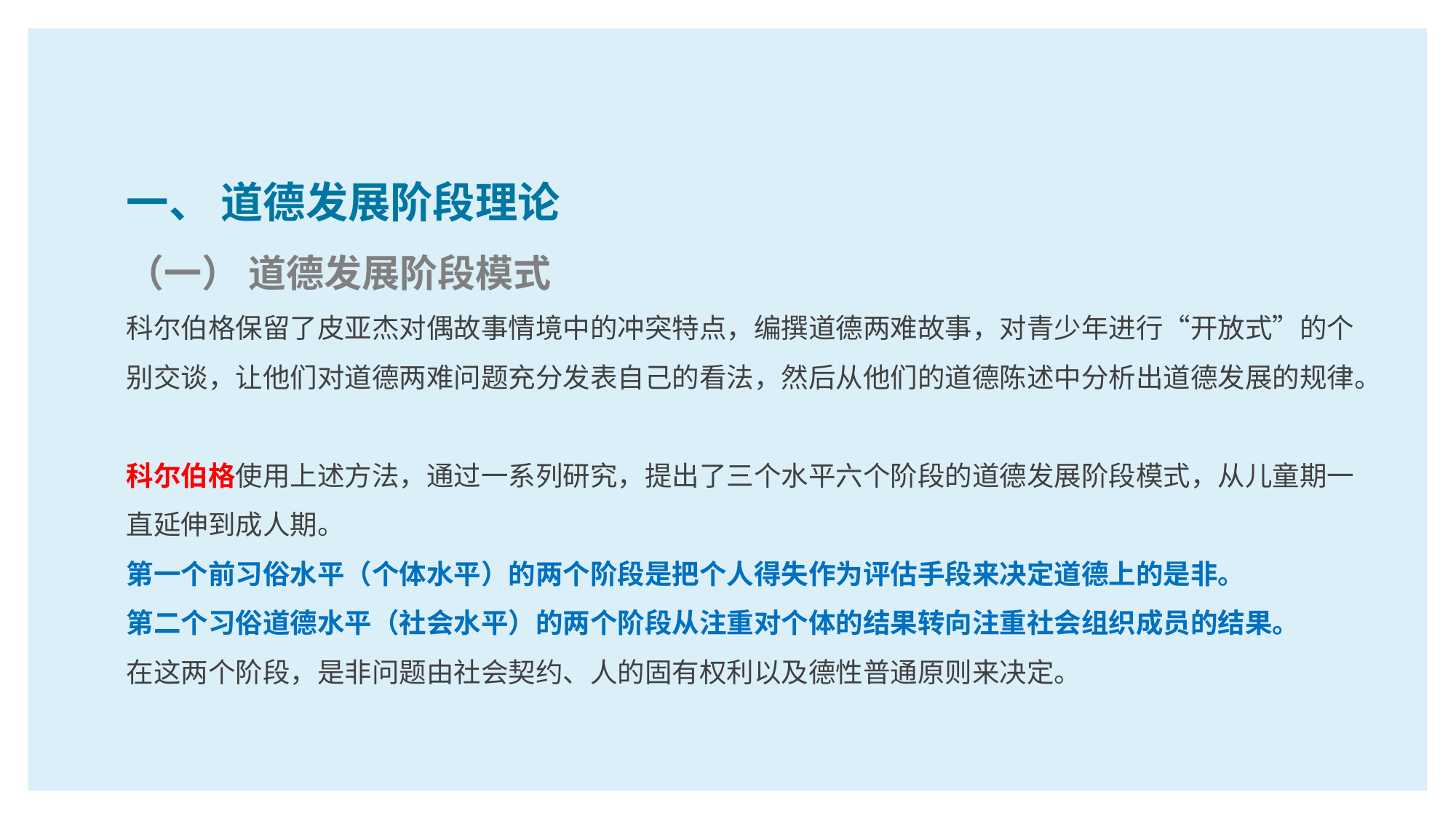

一、 道德发展阶段理论
（一） 道德发展阶段模式
科尔伯格保留了皮亚杰对偶故事情境中的冲突特点，编撰道德两难故事，对青少年进行“开放式”的个别交谈，让他们对道德两难问题充分发表自己的看法，然后从他们的道德陈述中分析出道德发展的规律。

科尔伯格使用上述方法，通过一系列研究，提出了三个水平六个阶段的道德发展阶段模式，从儿童期一直延伸到成人期。
第一个前习俗水平（个体水平）的两个阶段是把个人得失作为评估手段来决定道德上的是非。
第二个习俗道德水平（社会水平）的两个阶段从注重对个体的结果转向注重社会组织成员的结果。
在这两个阶段，是非问题由社会契约、人的固有权利以及德性普通原则来决定。